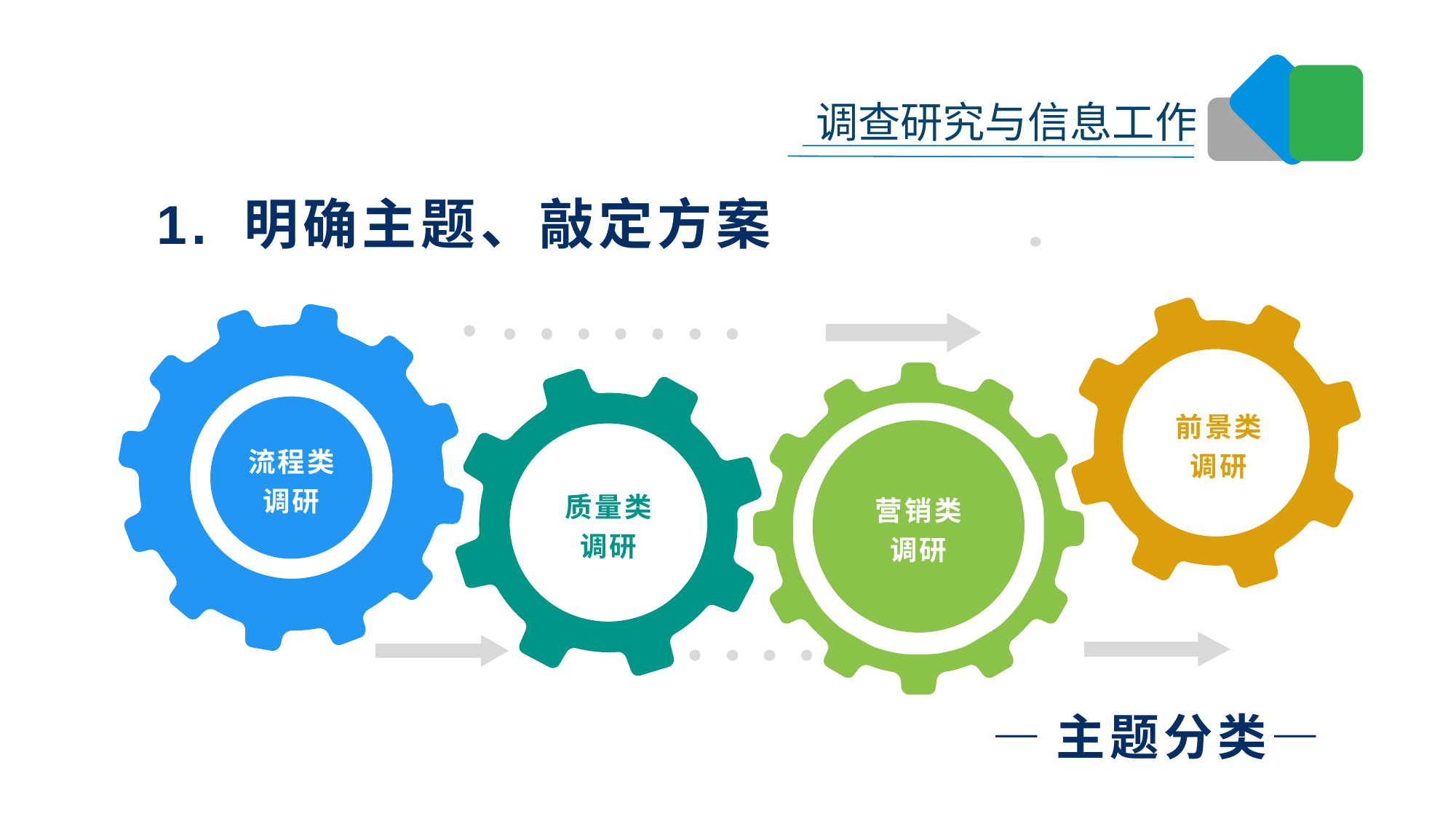

1. 明确主题、敲定方案

营销类
调研

前景类
调研

流程类
调研
质量类
调研
营销类
调研

—主题分类—